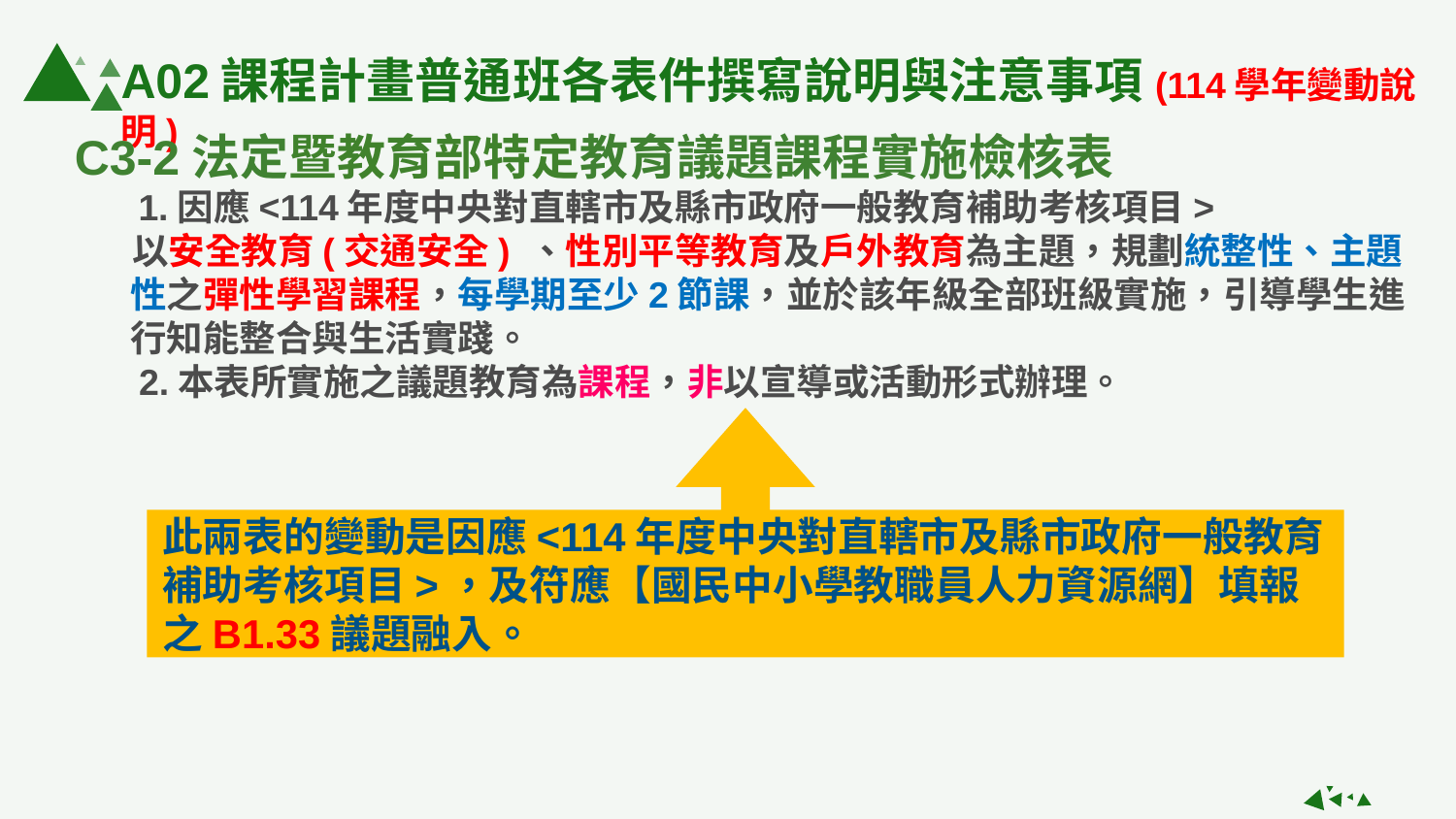

A02課程計畫普通班各表件撰寫說明與注意事項(114學年變動說明)

C3-2法定暨教育部特定教育議題課程實施檢核表
         1.因應<114年度中央對直轄市及縣市政府一般教育補助考核項目>
        以安全教育(交通安全) 、性別平等教育及戶外教育為主題，規劃統整性、主題性之彈性學習課程，每學期至少2節課，並於該年級全部班級實施，引導學生進行知能整合與生活實踐。
        2.本表所實施之議題教育為課程，非以宣導或活動形式辦理。

此兩表的變動是因應<114年度中央對直轄市及縣市政府一般教育補助考核項目>，及符應【國民中小學教職員人力資源網】填報之B1.33議題融入。